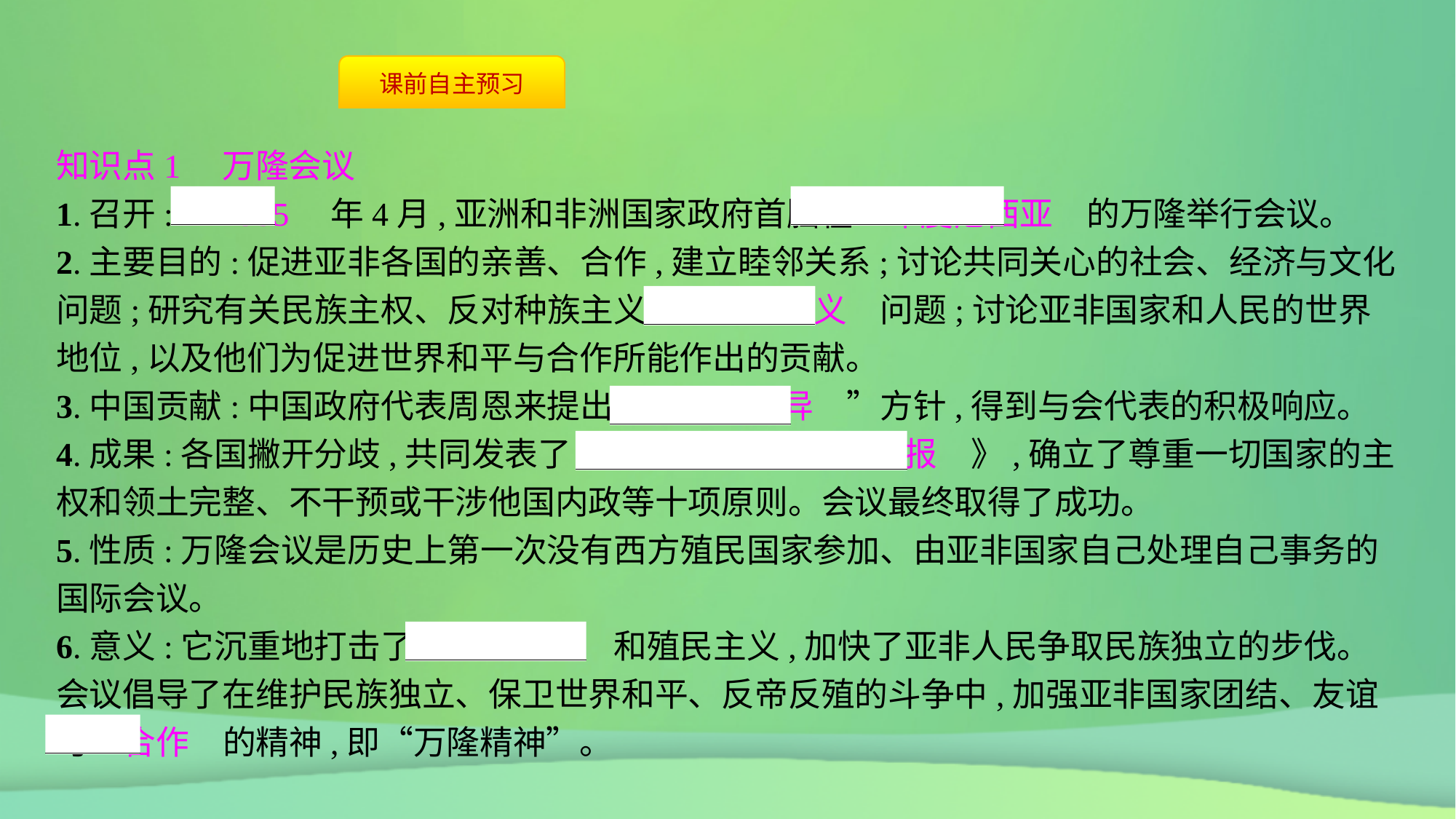

知识点1　万隆会议
1.召开:　1955　年4月,亚洲和非洲国家政府首脑在　印度尼西亚　的万隆举行会议。
2.主要目的:促进亚非各国的亲善、合作,建立睦邻关系;讨论共同关心的社会、经济与文化问题;研究有关民族主权、反对种族主义和　殖民主义　问题;讨论亚非国家和人民的世界地位,以及他们为促进世界和平与合作所能作出的贡献。
3.中国贡献:中国政府代表周恩来提出“　求同存异　”方针,得到与会代表的积极响应。
4.成果:各国撇开分歧,共同发表了《　亚非会议的最后公报　》,确立了尊重一切国家的主权和领土完整、不干预或干涉他国内政等十项原则。会议最终取得了成功。
5.性质:万隆会议是历史上第一次没有西方殖民国家参加、由亚非国家自己处理自己事务的国际会议。
6.意义:它沉重地打击了　帝国主义　和殖民主义,加快了亚非人民争取民族独立的步伐。会议倡导了在维护民族独立、保卫世界和平、反帝反殖的斗争中,加强亚非国家团结、友谊与　合作　的精神,即“万隆精神”。